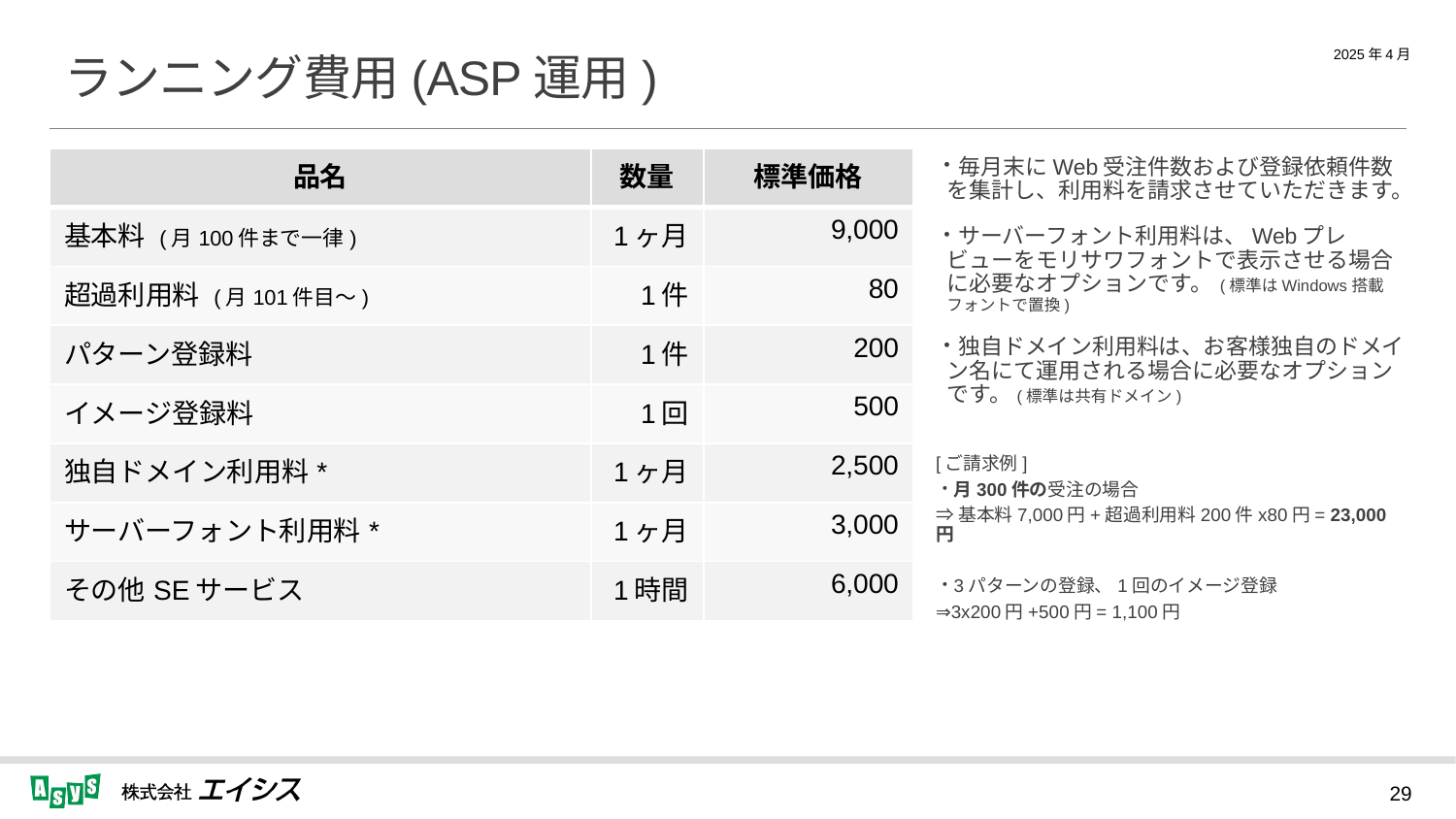

# ランニング費用(ASP運用)
| 品名 | 数量 | 標準価格 |
| --- | --- | --- |
| 基本料 (月100件まで一律) | 1ヶ月 | 9,000 |
| 超過利用料 (月101件目～) | 1件 | 80 |
| パターン登録料 | 1件 | 200 |
| イメージ登録料 | 1回 | 500 |
| 独自ドメイン利用料\* | 1ヶ月 | 2,500 |
| サーバーフォント利用料\* | 1ヶ月 | 3,000 |
| その他SEサービス | 1時間 | 6,000 |
毎月末にWeb受注件数および登録依頼件数を集計し、利用料を請求させていただきます。
サーバーフォント利用料は、Webプレビューをモリサワフォントで表示させる場合に必要なオプションです。 (標準はWindows搭載フォントで置換)
独自ドメイン利用料は、お客様独自のドメイン名にて運用される場合に必要なオプションです。(標準は共有ドメイン)

[ご請求例]
月300件の受注の場合
⇒基本料7,000円+超過利用料200件x80円= 23,000円

3パターンの登録、1回のイメージ登録
⇒3x200円+500円= 1,100円
29